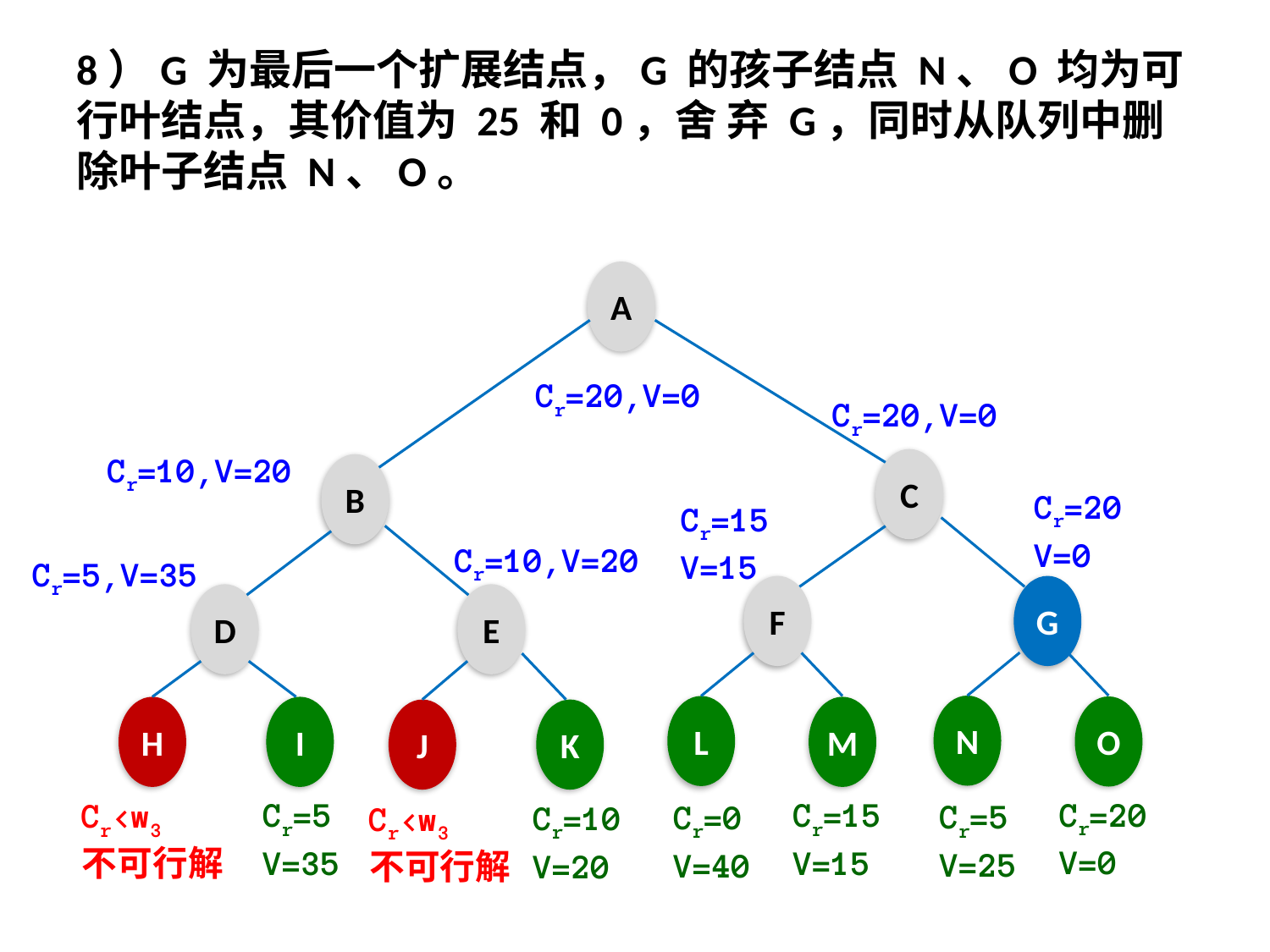

8）G 为最后一个扩展结点，G 的孩子结点 N、O 均为可行叶结点，其价值为 25 和 0，舍 弃 G，同时从队列中删除叶子结点 N、O。
A
Cr=20,V=0
Cr=20,V=0
Cr=10,V=20
C
B
Cr=20
V=0
Cr=15
V=15
Cr=10,V=20
Cr=5,V=35
F
G
D
E
N
L
O
H
I
M
J
K
Cr=20
V=0
Cr=15
V=15
Cr=5
V=35
Cr<w3
不可行解
Cr=5
V=25
Cr=0
V=40
Cr=10
V=20
Cr<w3
不可行解